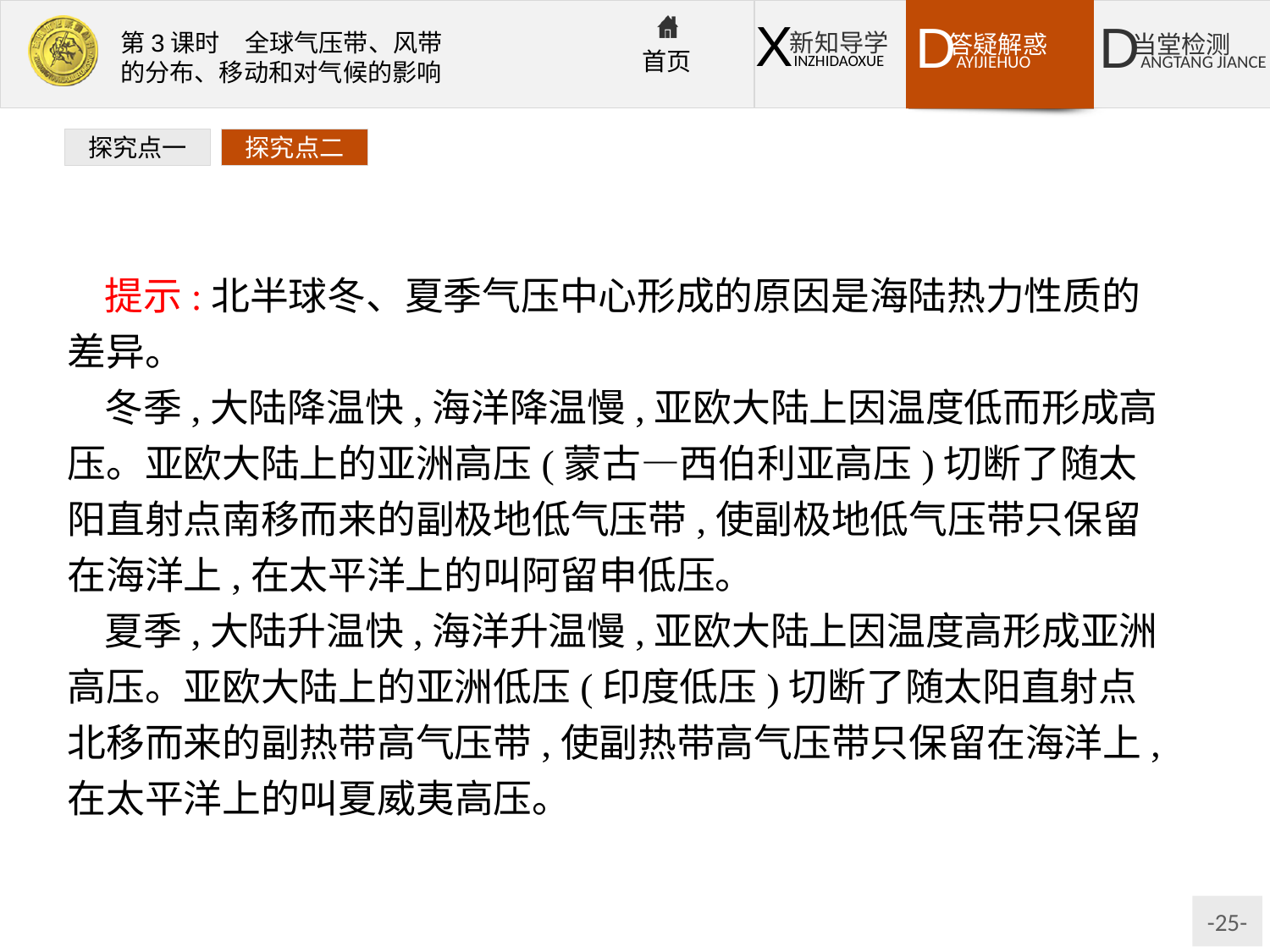

探究点一
探究点二
提示:北半球冬、夏季气压中心形成的原因是海陆热力性质的差异。
冬季,大陆降温快,海洋降温慢,亚欧大陆上因温度低而形成高压。亚欧大陆上的亚洲高压(蒙古—西伯利亚高压)切断了随太阳直射点南移而来的副极地低气压带,使副极地低气压带只保留在海洋上,在太平洋上的叫阿留申低压。
夏季,大陆升温快,海洋升温慢,亚欧大陆上因温度高形成亚洲高压。亚欧大陆上的亚洲低压(印度低压)切断了随太阳直射点北移而来的副热带高气压带,使副热带高气压带只保留在海洋上,在太平洋上的叫夏威夷高压。